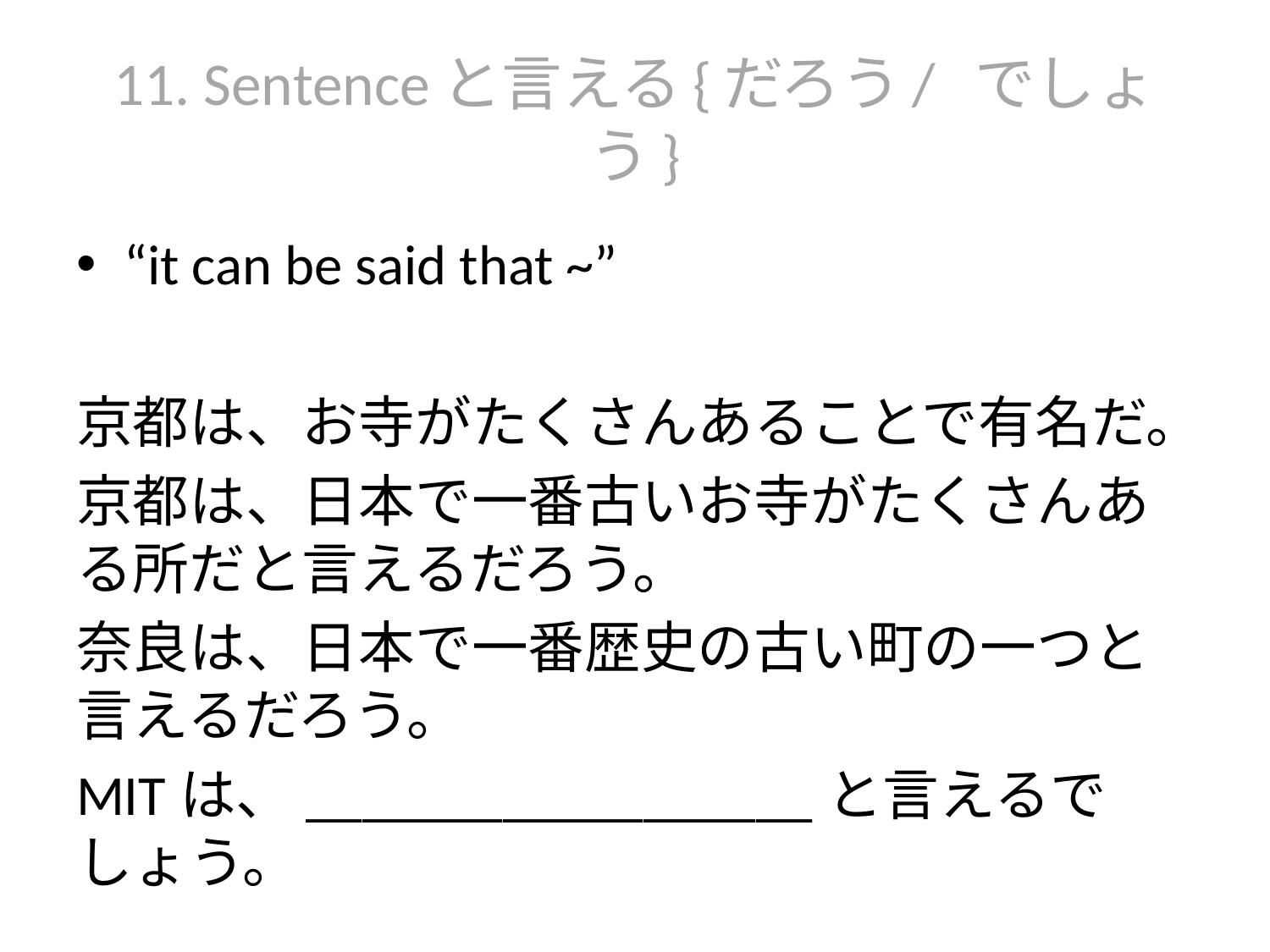

# 11. Sentenceと言える{だろう/  でしょう}
“it can be said that ~”

京都は、お寺がたくさんあることで有名だ。
京都は、日本で一番古いお寺がたくさんある所だと言えるだろう。
奈良は、日本で一番歴史の古い町の一つと言えるだろう。
MITは、__________________と言えるでしょう。